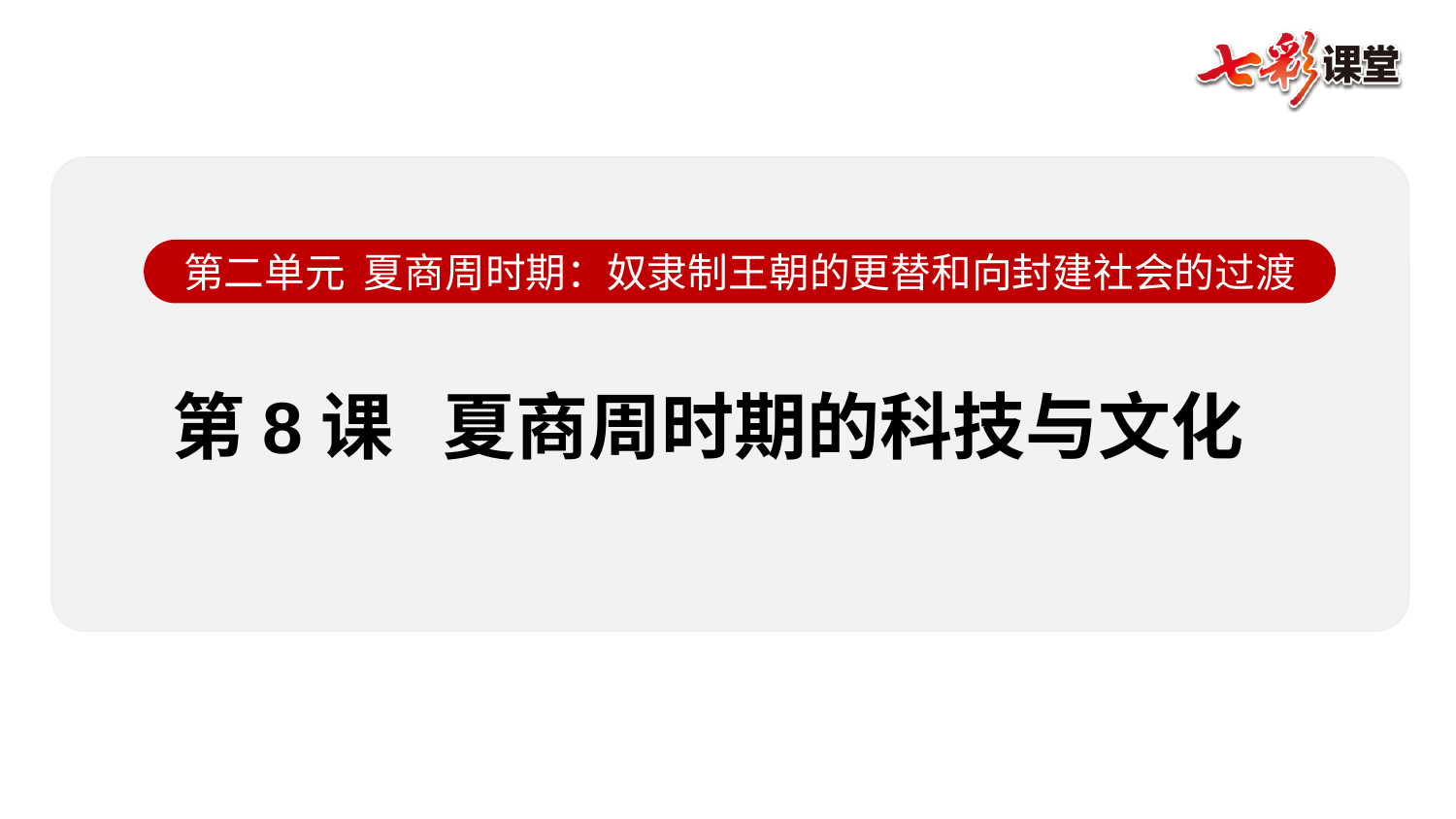

第二单元  夏商周时期：奴隶制王朝的更替和向封建社会的过渡
第8课   夏商周时期的科技与文化